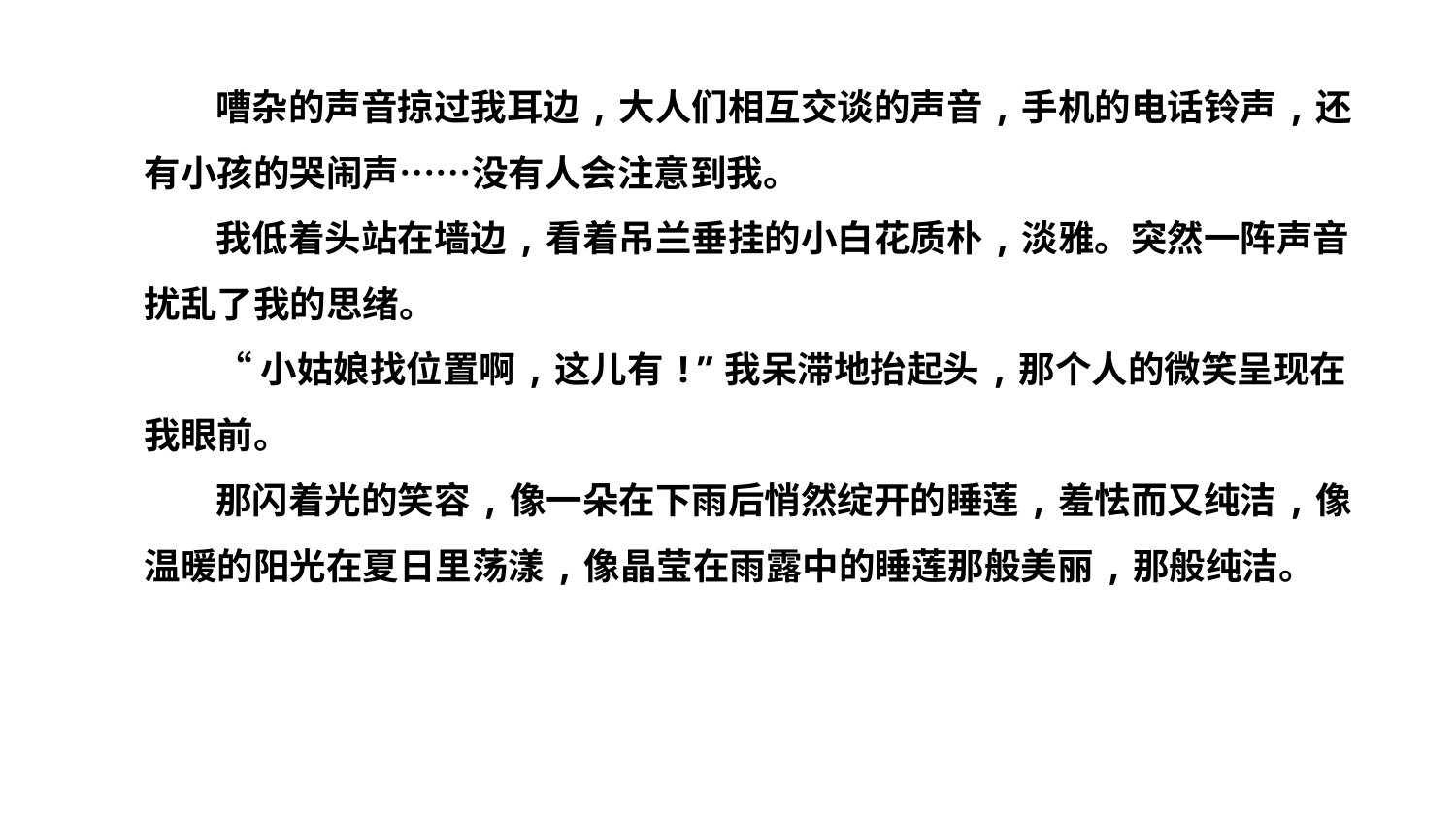

嘈杂的声音掠过我耳边,大人们相互交谈的声音,手机的电话铃声,还有小孩的哭闹声……没有人会注意到我。
我低着头站在墙边,看着吊兰垂挂的小白花质朴,淡雅。突然一阵声音扰乱了我的思绪。
“小姑娘找位置啊,这儿有!”我呆滞地抬起头,那个人的微笑呈现在我眼前。
那闪着光的笑容,像一朵在下雨后悄然绽开的睡莲,羞怯而又纯洁,像温暖的阳光在夏日里荡漾,像晶莹在雨露中的睡莲那般美丽,那般纯洁。